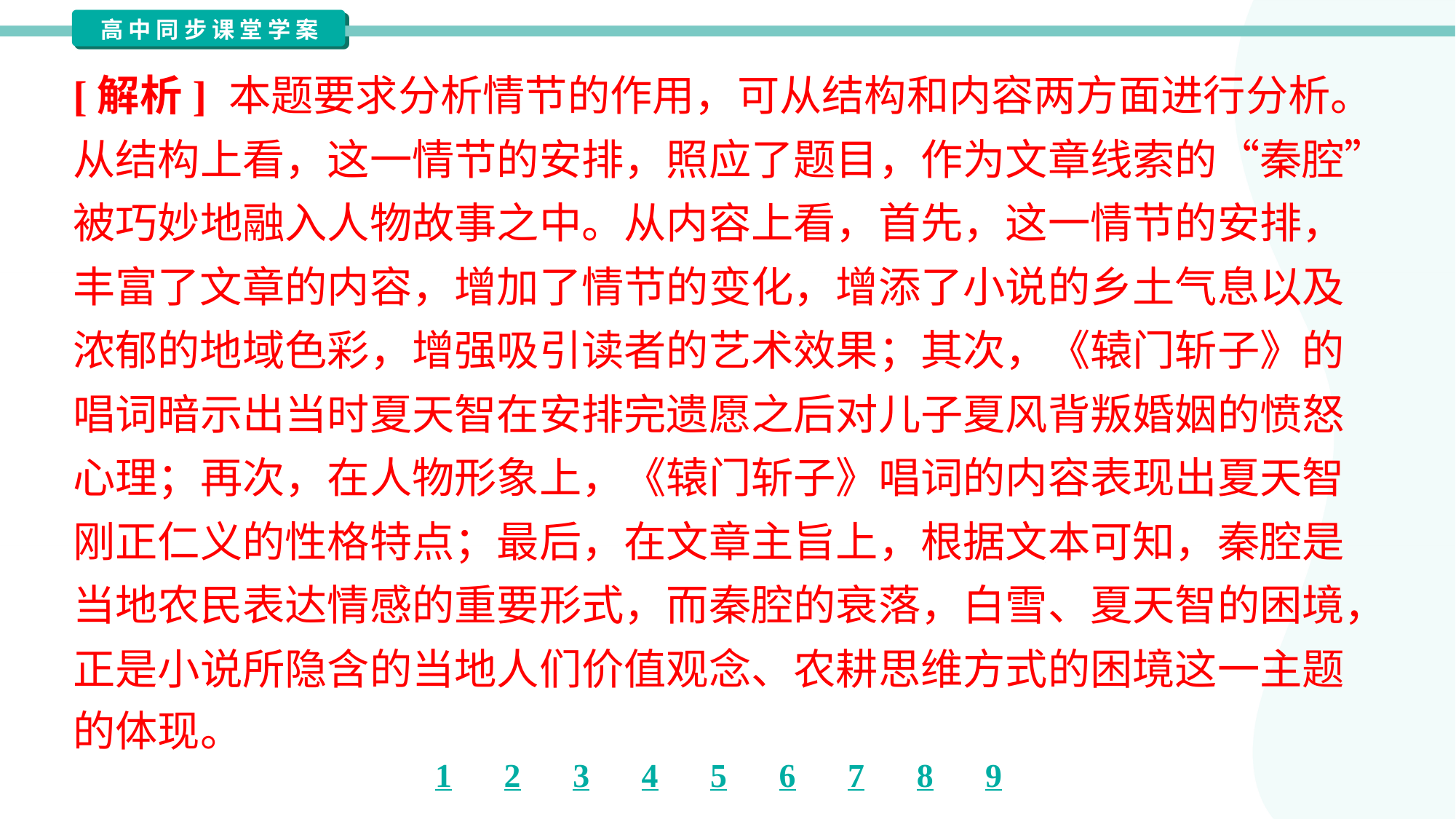

[解析] 本题要求分析情节的作用，可从结构和内容两方面进行分析。
从结构上看，这一情节的安排，照应了题目，作为文章线索的“秦腔”
被巧妙地融入人物故事之中。从内容上看，首先，这一情节的安排，
丰富了文章的内容，增加了情节的变化，增添了小说的乡土气息以及
浓郁的地域色彩，增强吸引读者的艺术效果；其次，《辕门斩子》的
唱词暗示出当时夏天智在安排完遗愿之后对儿子夏风背叛婚姻的愤怒
心理；再次，在人物形象上，《辕门斩子》唱词的内容表现出夏天智
刚正仁义的性格特点；最后，在文章主旨上，根据文本可知，秦腔是
当地农民表达情感的重要形式，而秦腔的衰落，白雪、夏天智的困境，
正是小说所隐含的当地人们价值观念、农耕思维方式的困境这一主题
的体现。